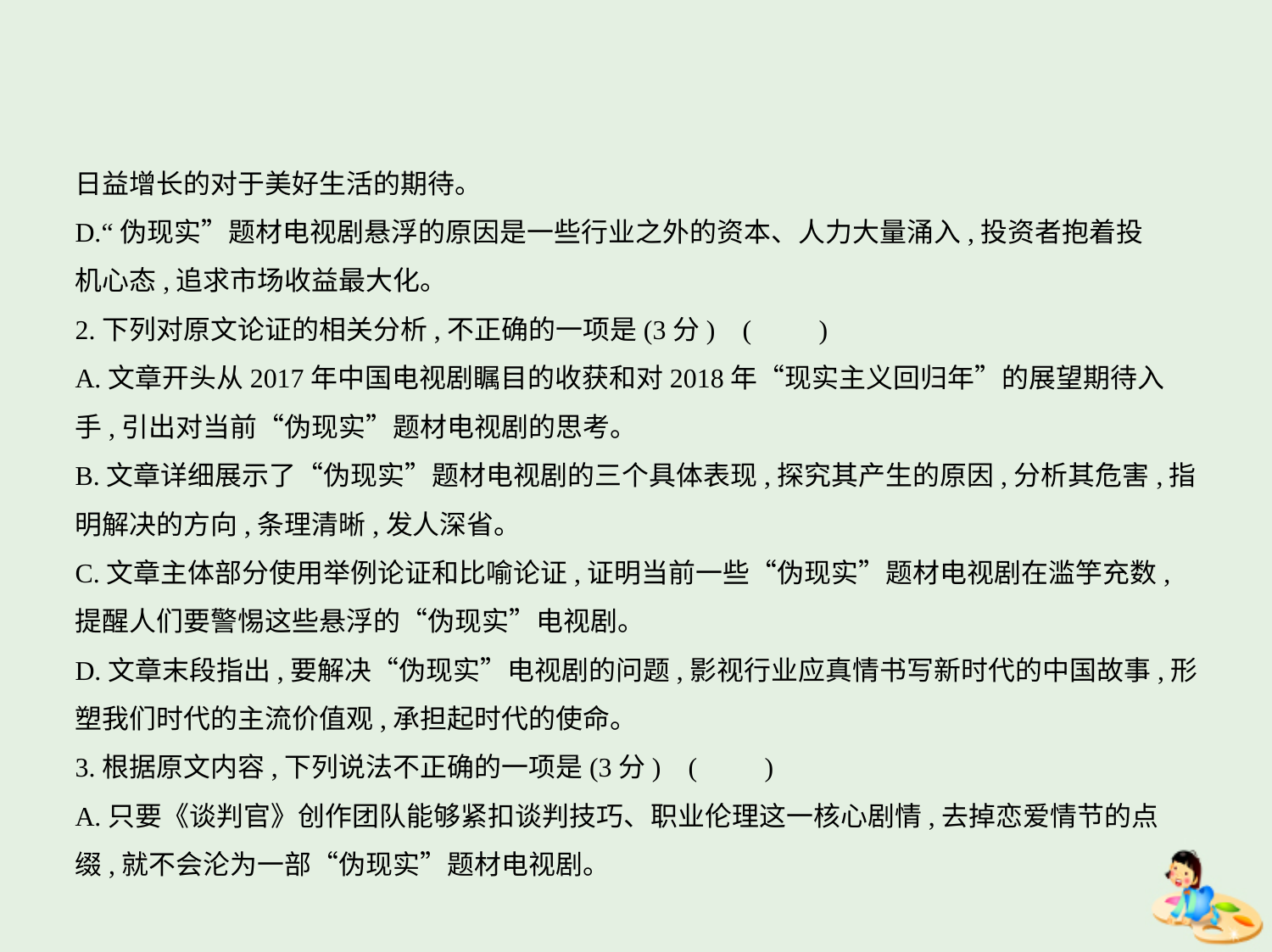

日益增长的对于美好生活的期待。
D.“伪现实”题材电视剧悬浮的原因是一些行业之外的资本、人力大量涌入,投资者抱着投
机心态,追求市场收益最大化。
2.下列对原文论证的相关分析,不正确的一项是(3分) (　　)
A.文章开头从2017年中国电视剧瞩目的收获和对2018年“现实主义回归年”的展望期待入
手,引出对当前“伪现实”题材电视剧的思考。
B.文章详细展示了“伪现实”题材电视剧的三个具体表现,探究其产生的原因,分析其危害,指
明解决的方向,条理清晰,发人深省。
C.文章主体部分使用举例论证和比喻论证,证明当前一些“伪现实”题材电视剧在滥竽充数,
提醒人们要警惕这些悬浮的“伪现实”电视剧。
D.文章末段指出,要解决“伪现实”电视剧的问题,影视行业应真情书写新时代的中国故事,形
塑我们时代的主流价值观,承担起时代的使命。
3.根据原文内容,下列说法不正确的一项是(3分) (　　)
A.只要《谈判官》创作团队能够紧扣谈判技巧、职业伦理这一核心剧情,去掉恋爱情节的点
缀,就不会沦为一部“伪现实”题材电视剧。